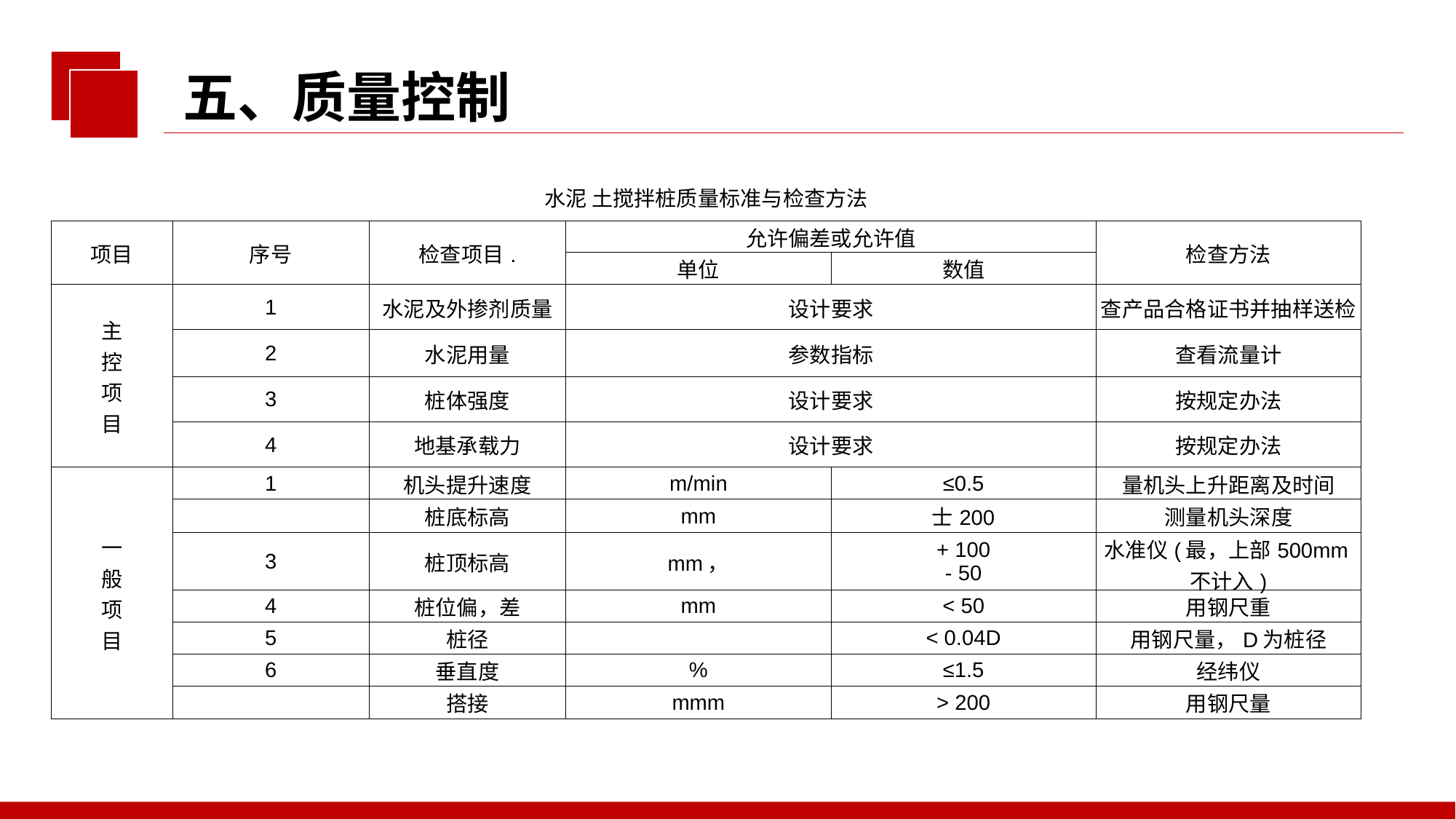

五、质量控制
| 水泥 土搅拌桩质量标准与检查方法 |  |  |  |  |  |
| --- | --- | --- | --- | --- | --- |
| 项目 | 序号 | 检查项目. | 允许偏差或允许值 |  | 检查方法 |
|  |  |  | 单位 | 数值 |  |
| 主 控 项 目 | 1 | 水泥及外掺剂质量 | 设计要求 |  | 查产品合格证书并抽样送检 |
|  | 2 | 水泥用量 | 参数指标 |  | 查看流量计 |
|  | 3 | 桩体强度 | 设计要求 |  | 按规定办法 |
|  | 4 | 地基承载力 | 设计要求 |  | 按规定办法 |
| 一 般 项 目 | 1 | 机头提升速度 | m/min | ≤0.5 | 量机头上升距离及时间 |
|  |  | 桩底标高 | mm | 士200 | 测量机头深度 |
|  | 3 | 桩顶标高 | mm， | + 100 - 50 | 水准仪(最，上部500mm不计入) |
|  | 4 | 桩位偏，差 | mm | < 50 | 用钢尺重 |
|  | 5 | 桩径 |  | < 0.04D | 用钢尺量，D为桩径 |
|  | 6 | 垂直度 | % | ≤1.5 | 经纬仪 |
|  |  | 搭接 | mmm | > 200 | 用钢尺量 |